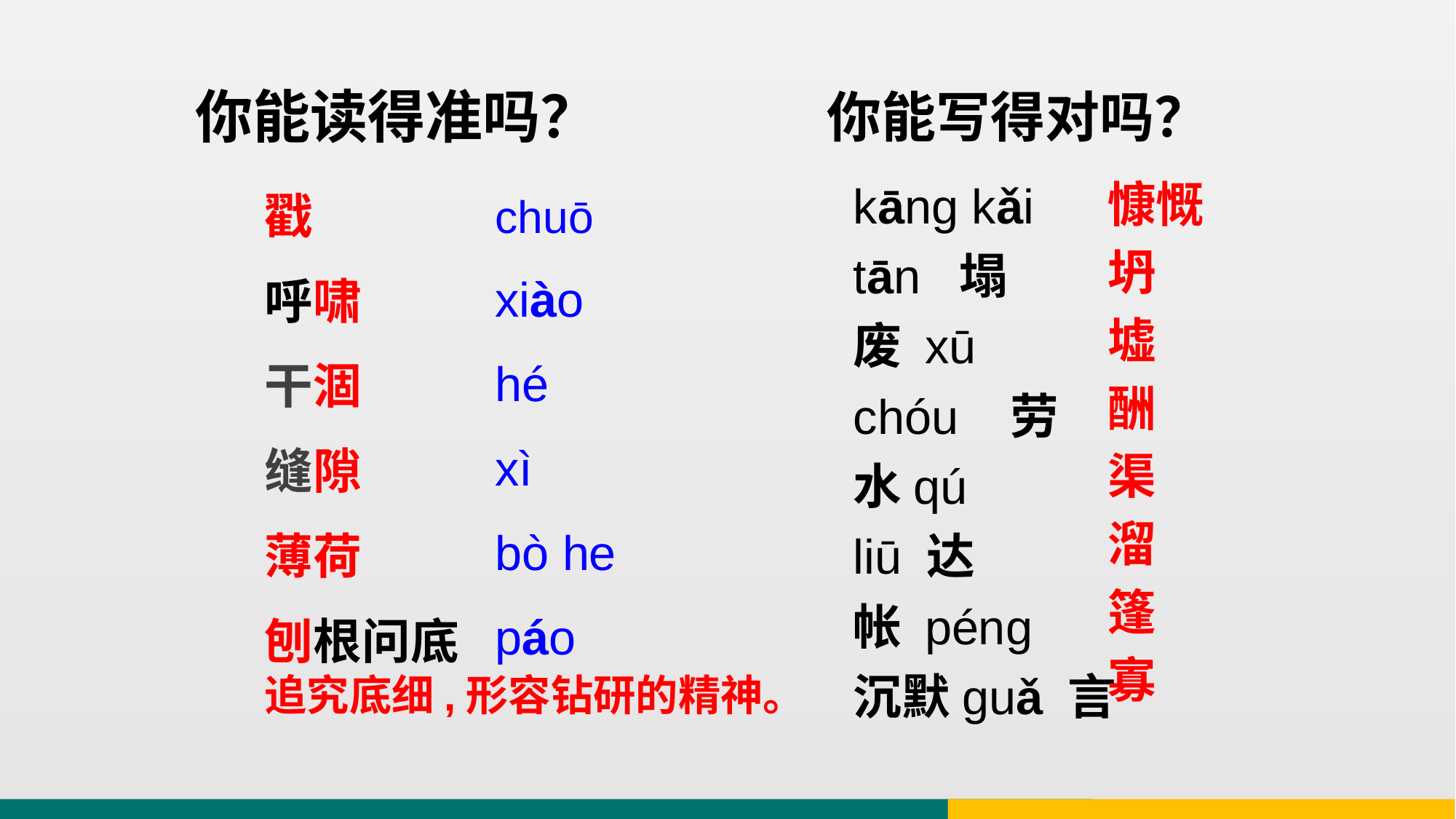

# 你能读得准吗？
你能写得对吗？
chuō
xiào
hé
xì
bò he
páo

kāng kǎi
tān  塌
废 xū
chóu   劳
水qú
liū 达
帐 péng
沉默guǎ 言
戳
呼啸
干涸
缝隙
薄荷
刨根问底

慷慨
坍
墟
酬
渠
溜
篷
寡

追究底细,形容钻研的精神。